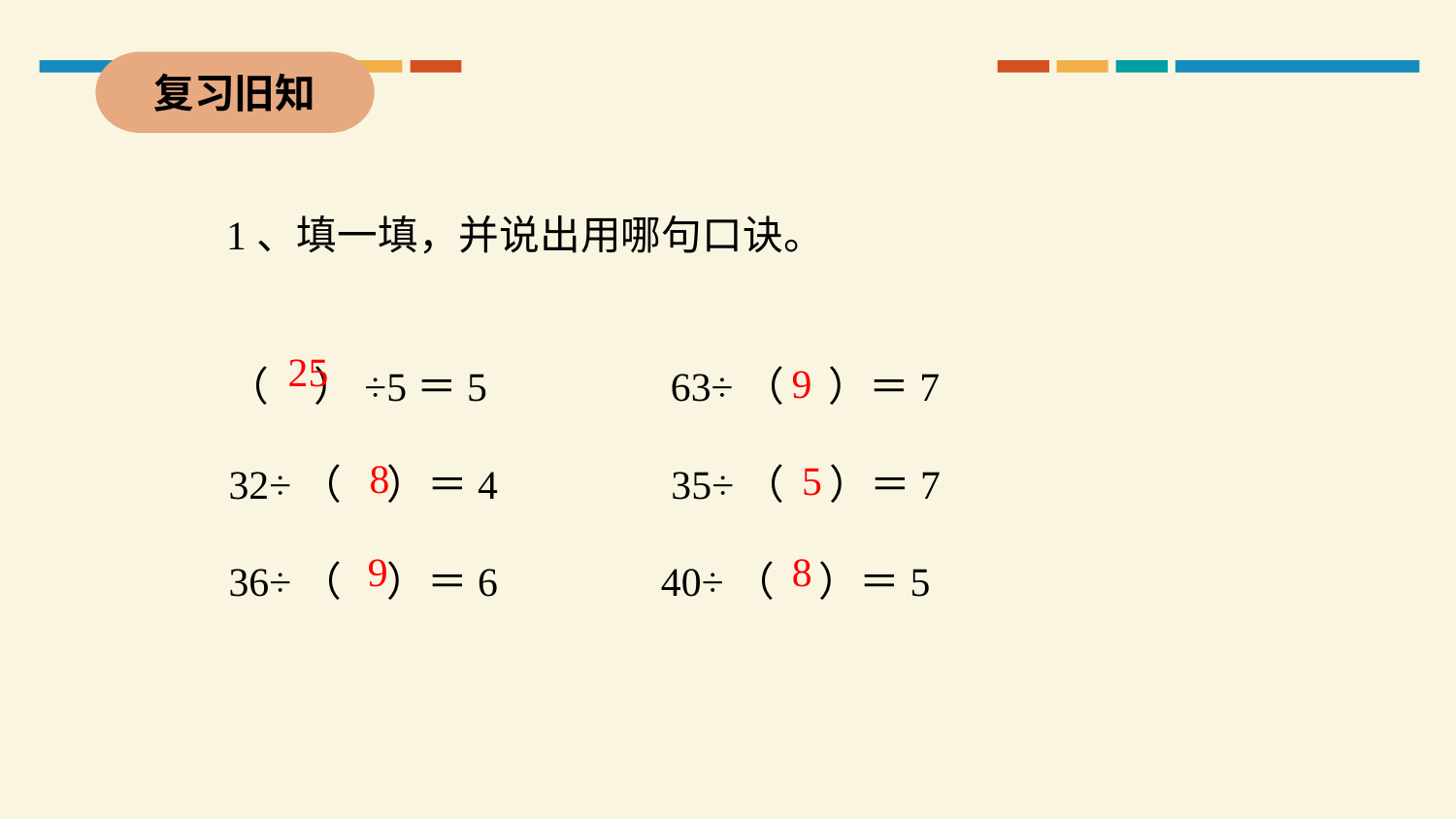

复习旧知
1、填一填，并说出用哪句口诀。
（     ）÷5＝5                  63÷（     ）＝7
32÷（     ）＝4                 35÷（     ）＝7
36÷（     ）＝6                40÷（     ）＝5
25
9
8
5
9
8